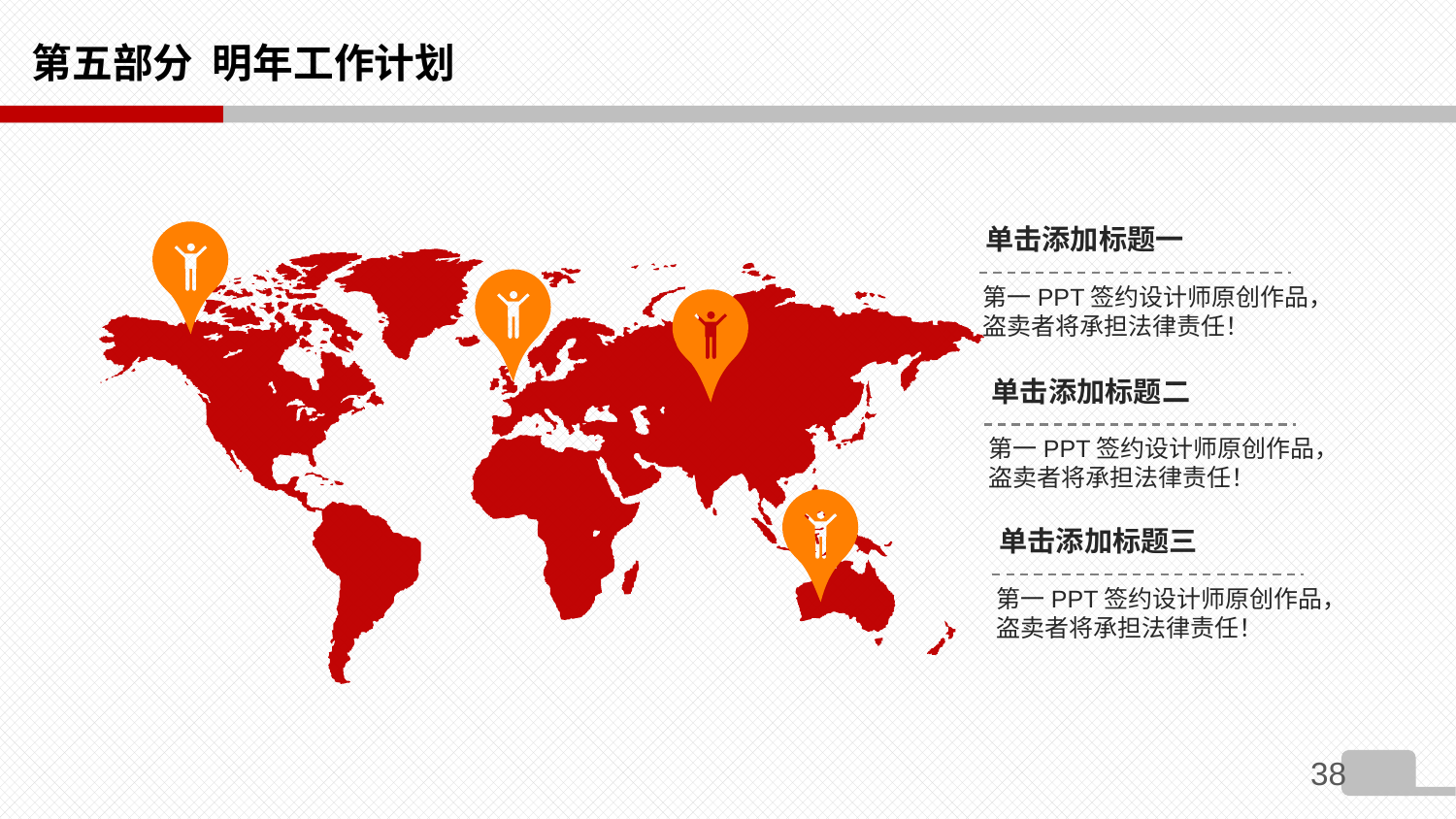

# 第五部分  明年工作计划
单击添加标题一

第一PPT签约设计师原创作品，盗卖者将承担法律责任！

单击添加标题二
第一PPT签约设计师原创作品，盗卖者将承担法律责任！

单击添加标题三
第一PPT签约设计师原创作品，盗卖者将承担法律责任！